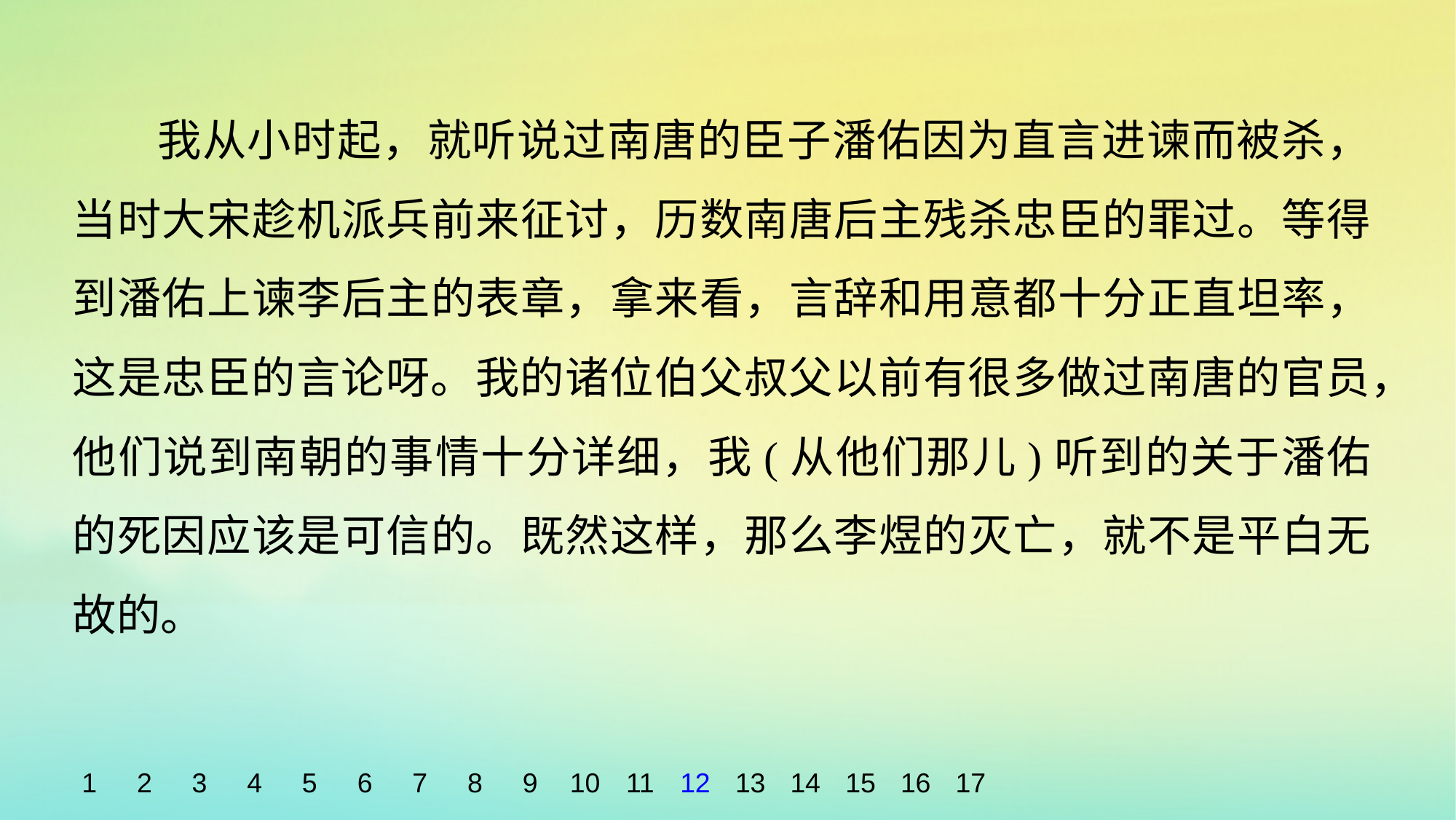

我从小时起，就听说过南唐的臣子潘佑因为直言进谏而被杀，当时大宋趁机派兵前来征讨，历数南唐后主残杀忠臣的罪过。等得到潘佑上谏李后主的表章，拿来看，言辞和用意都十分正直坦率，这是忠臣的言论呀。我的诸位伯父叔父以前有很多做过南唐的官员，他们说到南朝的事情十分详细，我(从他们那儿)听到的关于潘佑的死因应该是可信的。既然这样，那么李煜的灭亡，就不是平白无故的。
1
2
3
4
5
6
7
8
9
10
11
12
13
14
15
16
17